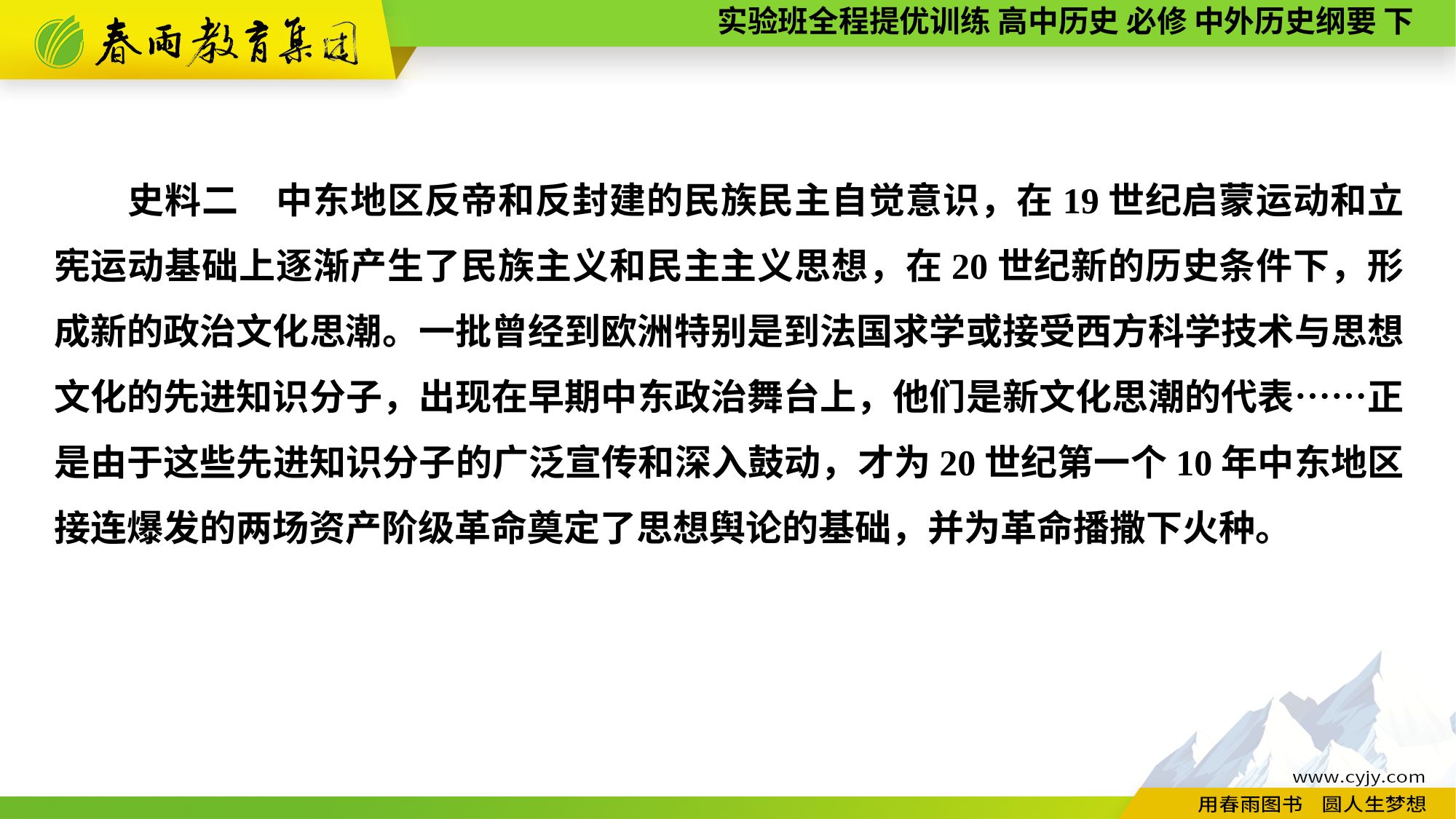

史料二　中东地区反帝和反封建的民族民主自觉意识，在19世纪启蒙运动和立宪运动基础上逐渐产生了民族主义和民主主义思想，在20世纪新的历史条件下，形成新的政治文化思潮。一批曾经到欧洲特别是到法国求学或接受西方科学技术与思想文化的先进知识分子，出现在早期中东政治舞台上，他们是新文化思潮的代表……正是由于这些先进知识分子的广泛宣传和深入鼓动，才为20世纪第一个10年中东地区接连爆发的两场资产阶级革命奠定了思想舆论的基础，并为革命播撒下火种。